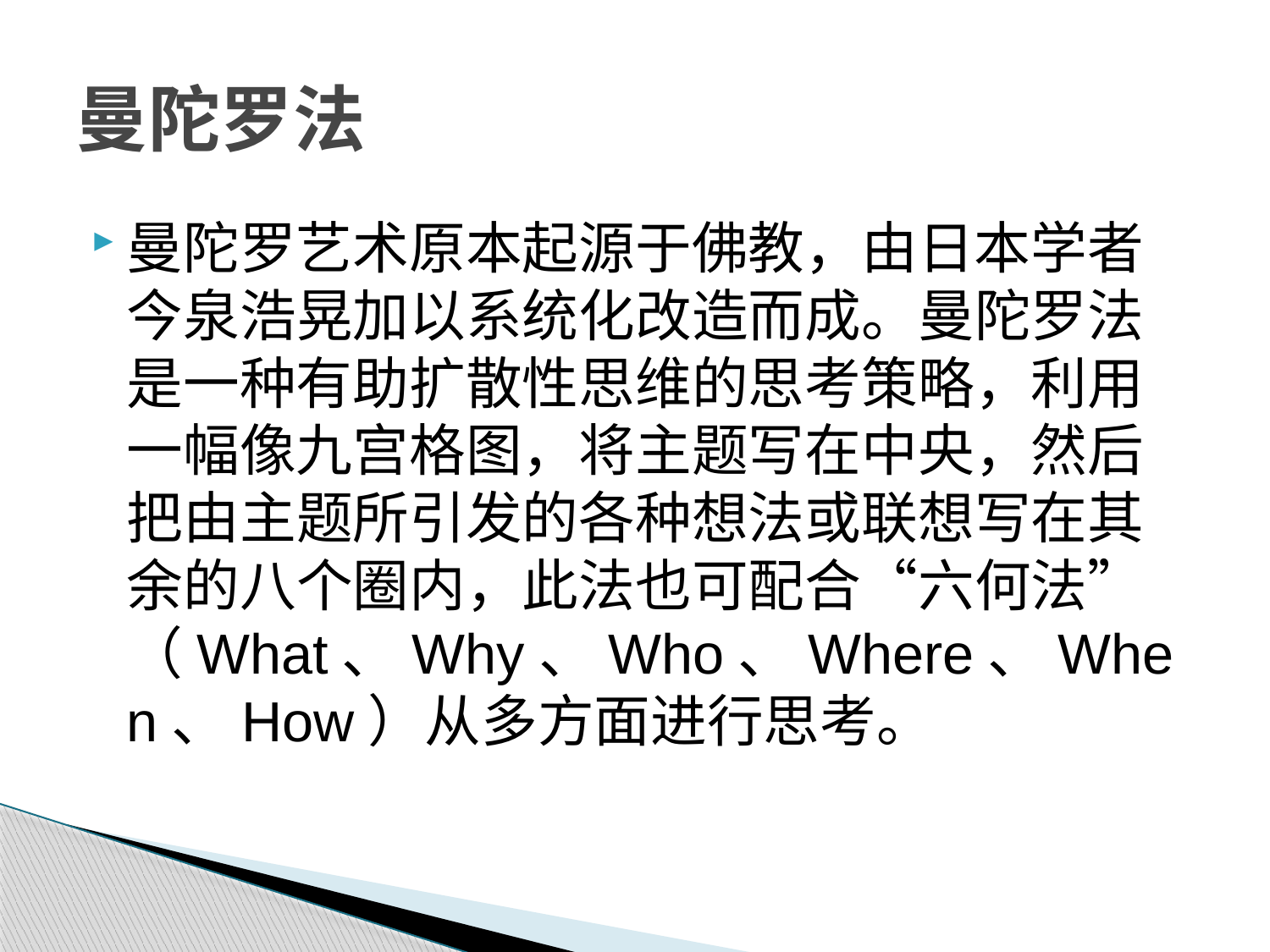

# 曼陀罗法
曼陀罗艺术原本起源于佛教，由日本学者今泉浩晃加以系统化改造而成。曼陀罗法是一种有助扩散性思维的思考策略，利用一幅像九宫格图，将主题写在中央，然后把由主题所引发的各种想法或联想写在其余的八个圈内，此法也可配合“六何法”（What、Why、Who、Where、When、How）从多方面进行思考。